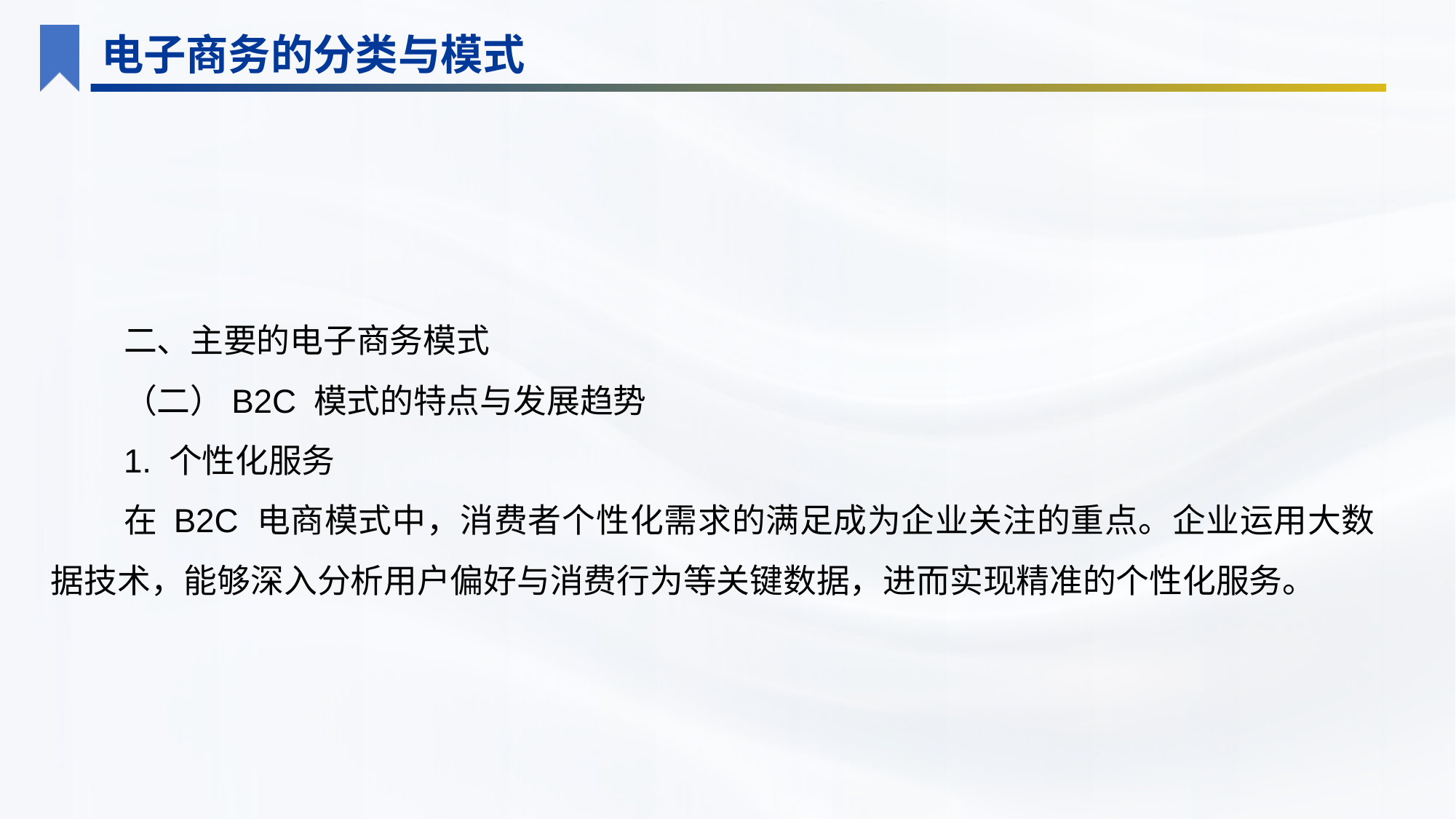

电子商务的分类与模式
二、主要的电子商务模式
（二）B2C 模式的特点与发展趋势
1. 个性化服务
在 B2C 电商模式中，消费者个性化需求的满足成为企业关注的重点。企业运用大数据技术，能够深入分析用户偏好与消费行为等关键数据，进而实现精准的个性化服务。